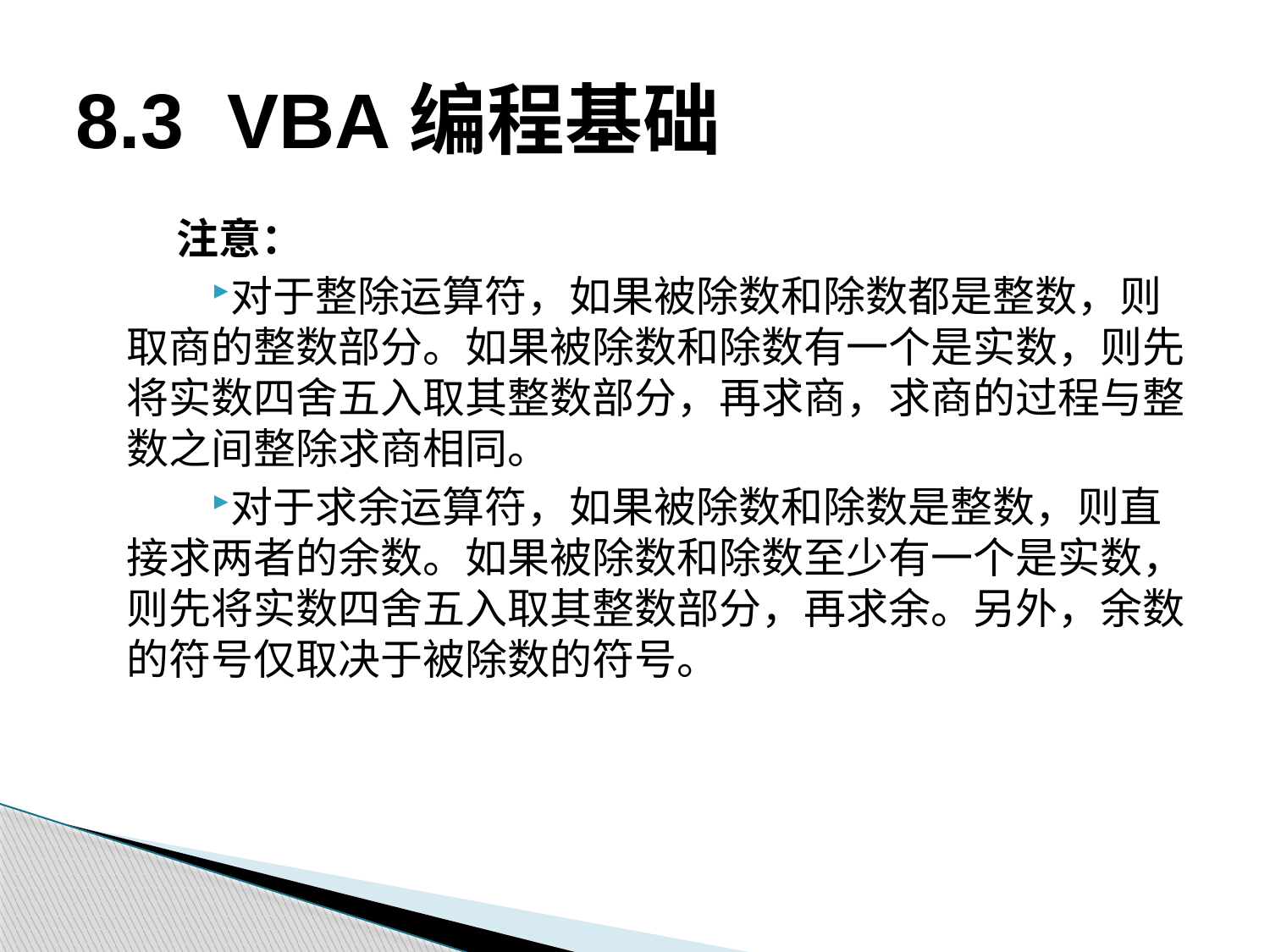

# 8.3  VBA编程基础
注意：
对于整除运算符，如果被除数和除数都是整数，则取商的整数部分。如果被除数和除数有一个是实数，则先将实数四舍五入取其整数部分，再求商，求商的过程与整数之间整除求商相同。
对于求余运算符，如果被除数和除数是整数，则直接求两者的余数。如果被除数和除数至少有一个是实数，则先将实数四舍五入取其整数部分，再求余。另外，余数的符号仅取决于被除数的符号。